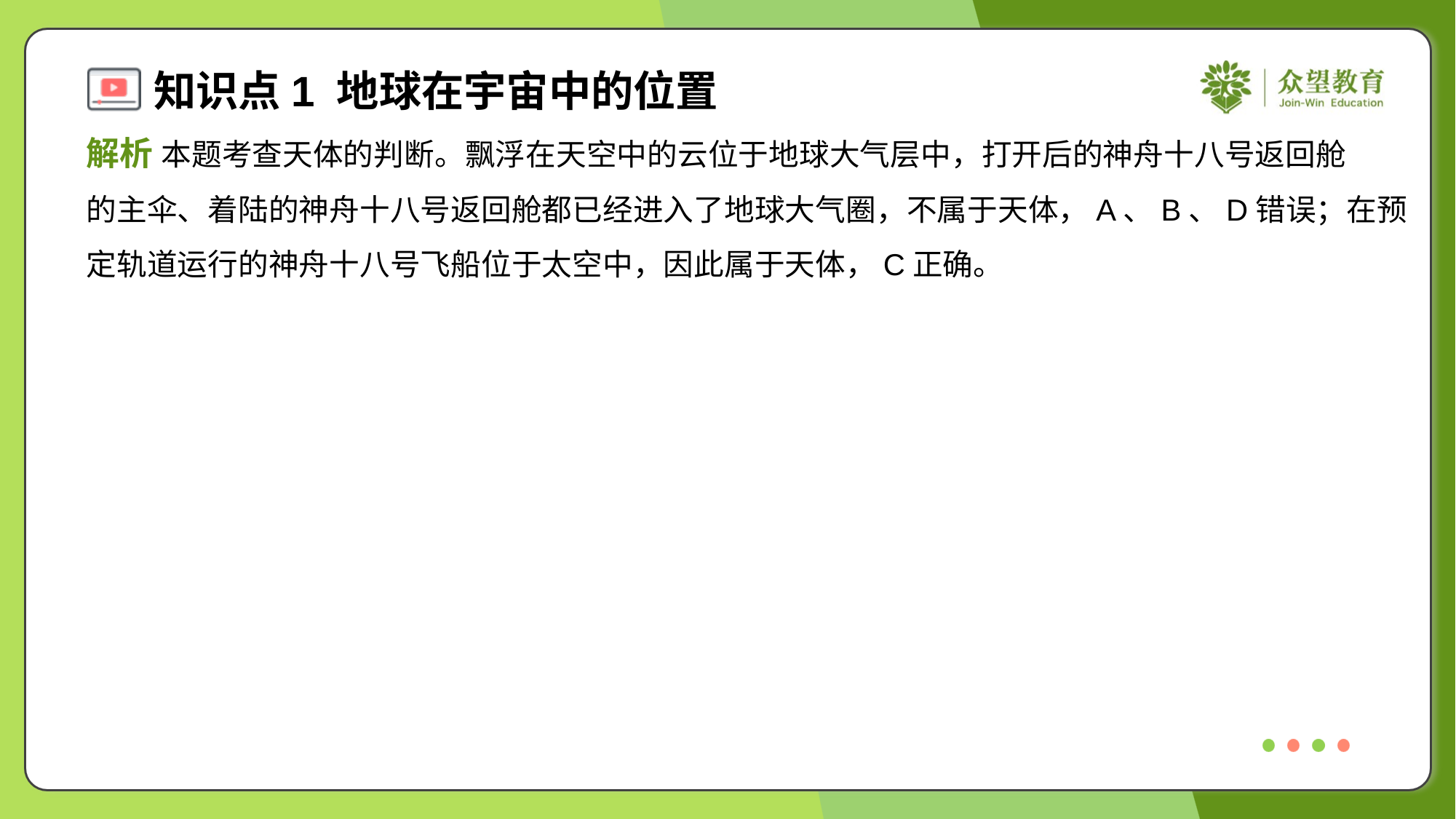

解析 本题考查天体的判断。飘浮在天空中的云位于地球大气层中，打开后的神舟十八号返回舱
的主伞、着陆的神舟十八号返回舱都已经进入了地球大气圈，不属于天体，A、B、D错误；在预
定轨道运行的神舟十八号飞船位于太空中，因此属于天体，C正确。